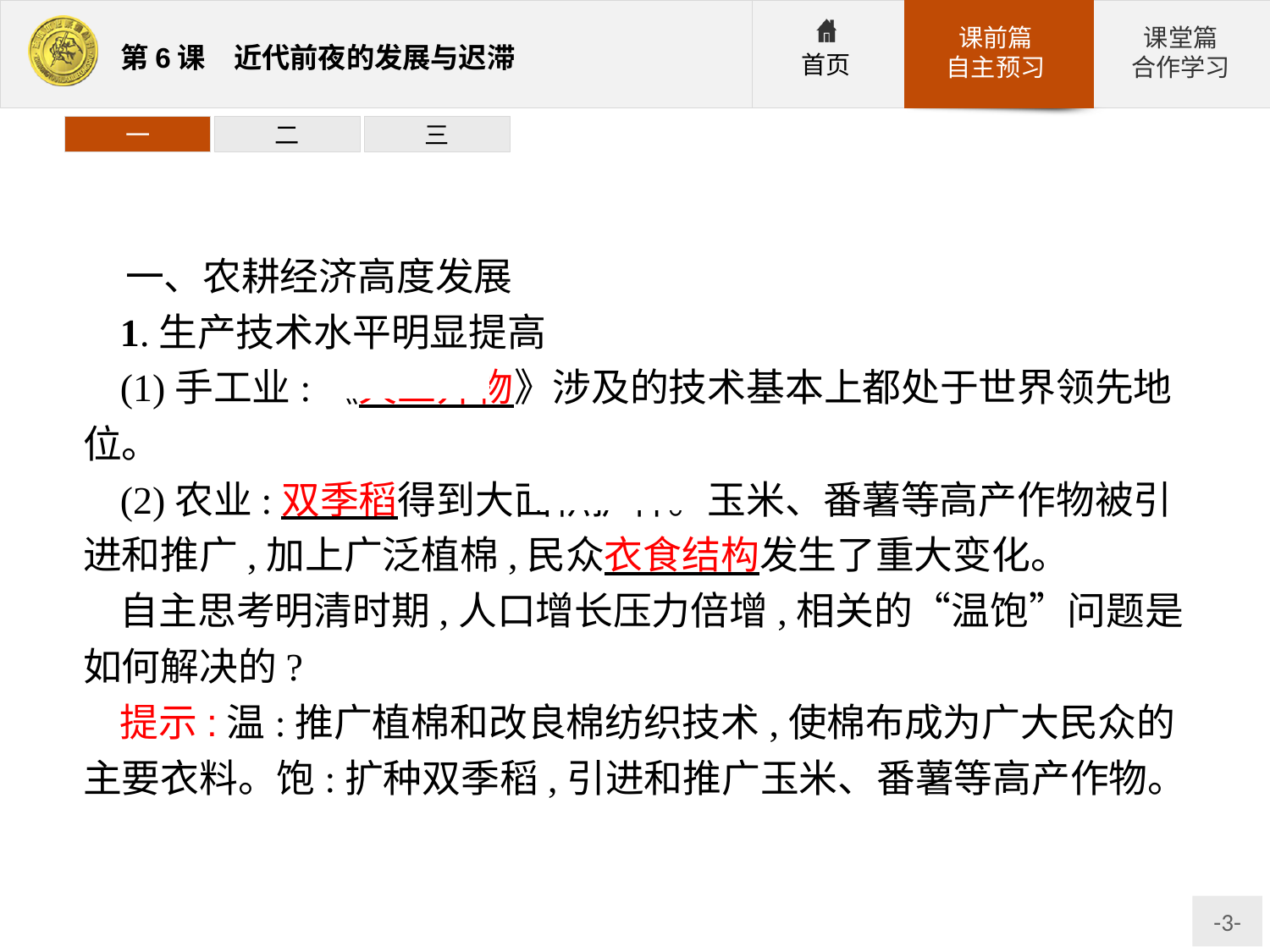

一
二
三
一、农耕经济高度发展
1.生产技术水平明显提高
(1)手工业:《天工开物》涉及的技术基本上都处于世界领先地位。
(2)农业:双季稻得到大面积扩种。玉米、番薯等高产作物被引进和推广,加上广泛植棉,民众衣食结构发生了重大变化。
自主思考明清时期,人口增长压力倍增,相关的“温饱”问题是如何解决的?
提示:温:推广植棉和改良棉纺织技术,使棉布成为广大民众的主要衣料。饱:扩种双季稻,引进和推广玉米、番薯等高产作物。